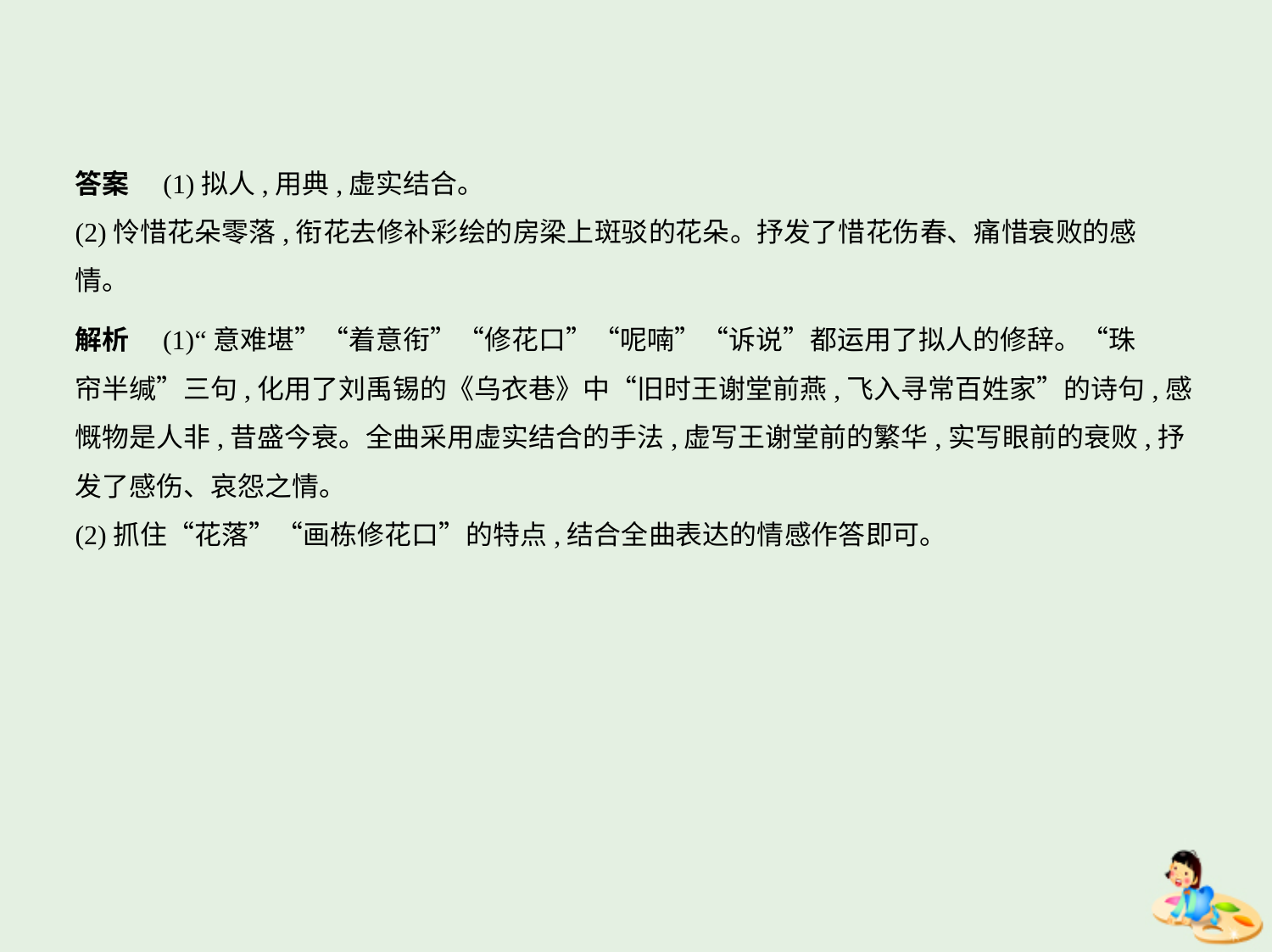

答案　(1)拟人,用典,虚实结合。
(2)怜惜花朵零落,衔花去修补彩绘的房梁上斑驳的花朵。抒发了惜花伤春、痛惜衰败的感
情。
解析　(1)“意难堪”“着意衔”“修花口”“呢喃”“诉说”都运用了拟人的修辞。“珠
帘半缄”三句,化用了刘禹锡的《乌衣巷》中“旧时王谢堂前燕,飞入寻常百姓家”的诗句,感
慨物是人非,昔盛今衰。全曲采用虚实结合的手法,虚写王谢堂前的繁华,实写眼前的衰败,抒
发了感伤、哀怨之情。
(2)抓住“花落”“画栋修花口”的特点,结合全曲表达的情感作答即可。